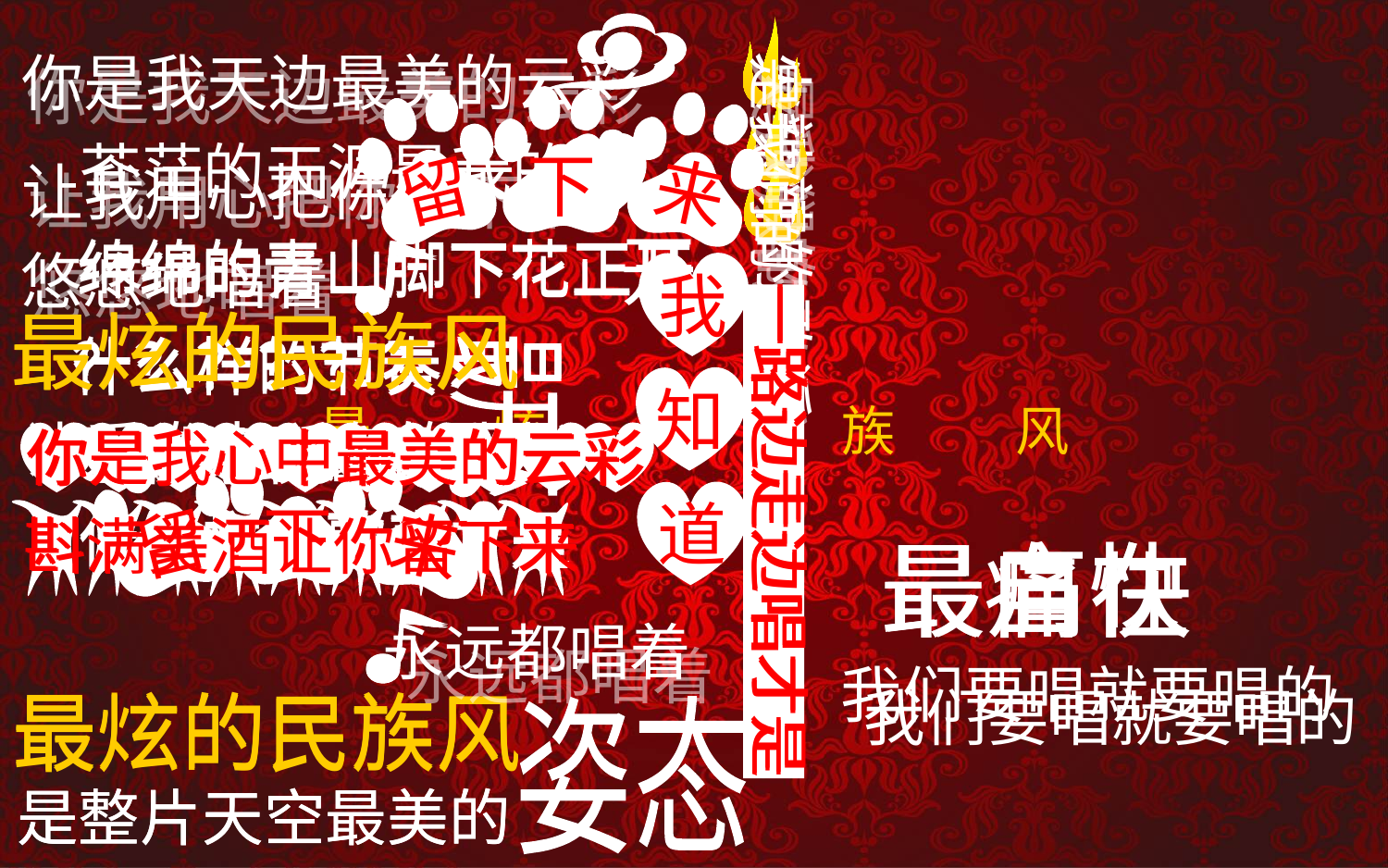

流向那万紫千红一片海
流向那万紫千红一片海
弯弯的河水从天上来
弯弯的河水从天上来

火辣辣的歌谣
你是我天边最美的云彩
是我们的
火辣辣的歌谣
你是我天边最美的云彩
是我们的

下

留

来
苍茫的天涯是我的 爱
绵绵的青山脚下花正开
什么样的节奏
？？？？？？
最开怀
是最呀最
摇摆
什么样的歌声才是

苍茫的天涯是我的 爱

让我用心把你留下来

让我用心把你留下来

开
绵绵的青山脚下花正开
悠悠地唱着

悠悠地唱着

我
一路边走边唱才是
一路边走边唱才是
期待

最炫的民族风
最炫的民族风
什么样的节奏
？？？？？？
最开怀

知
最
炫
民
族
风
让爱卷走所有的尘埃
埃埃埃埃埃
是最呀最
摇摆
你是我心中最美的云彩
你是我心中最美的云彩

下

留

来

道
什么样的歌声才是

斟满美酒让你留下来
斟满美酒让你留下来
最自在
最痛快
最
自在
痛 快
永远都唱着

永远都唱着
我们要唱就要唱的
我们要唱就要唱的
最炫的民族风
最炫的民族风
姿态
是整片天空最美的
是整片天空最美的